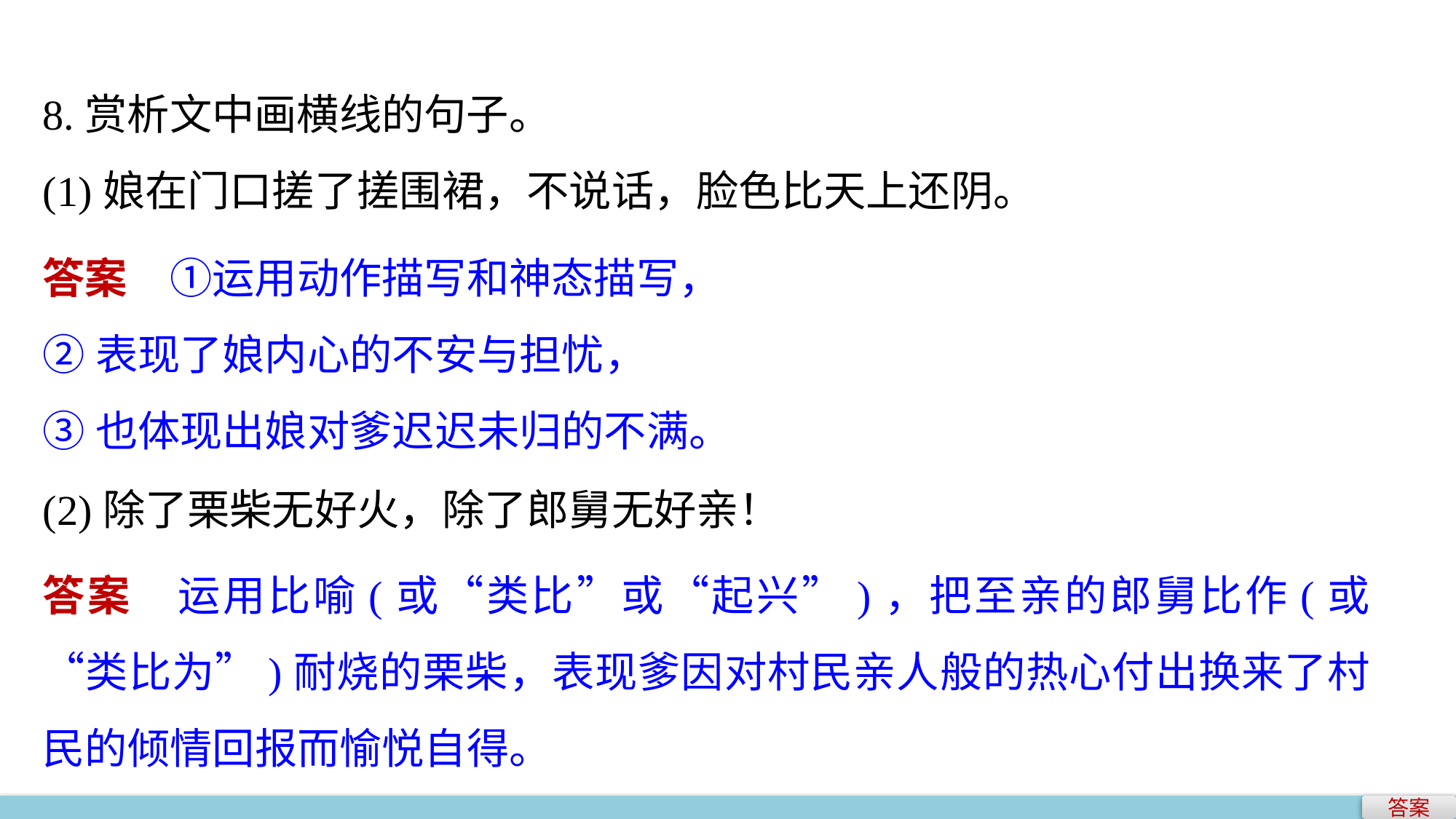

8.赏析文中画横线的句子。
(1)娘在门口搓了搓围裙，不说话，脸色比天上还阴。
答案　①运用动作描写和神态描写，
②表现了娘内心的不安与担忧，
③也体现出娘对爹迟迟未归的不满。
(2)除了栗柴无好火，除了郎舅无好亲！
答案　运用比喻(或“类比”或“起兴”)，把至亲的郎舅比作(或“类比为”)耐烧的栗柴，表现爹因对村民亲人般的热心付出换来了村民的倾情回报而愉悦自得。

答案